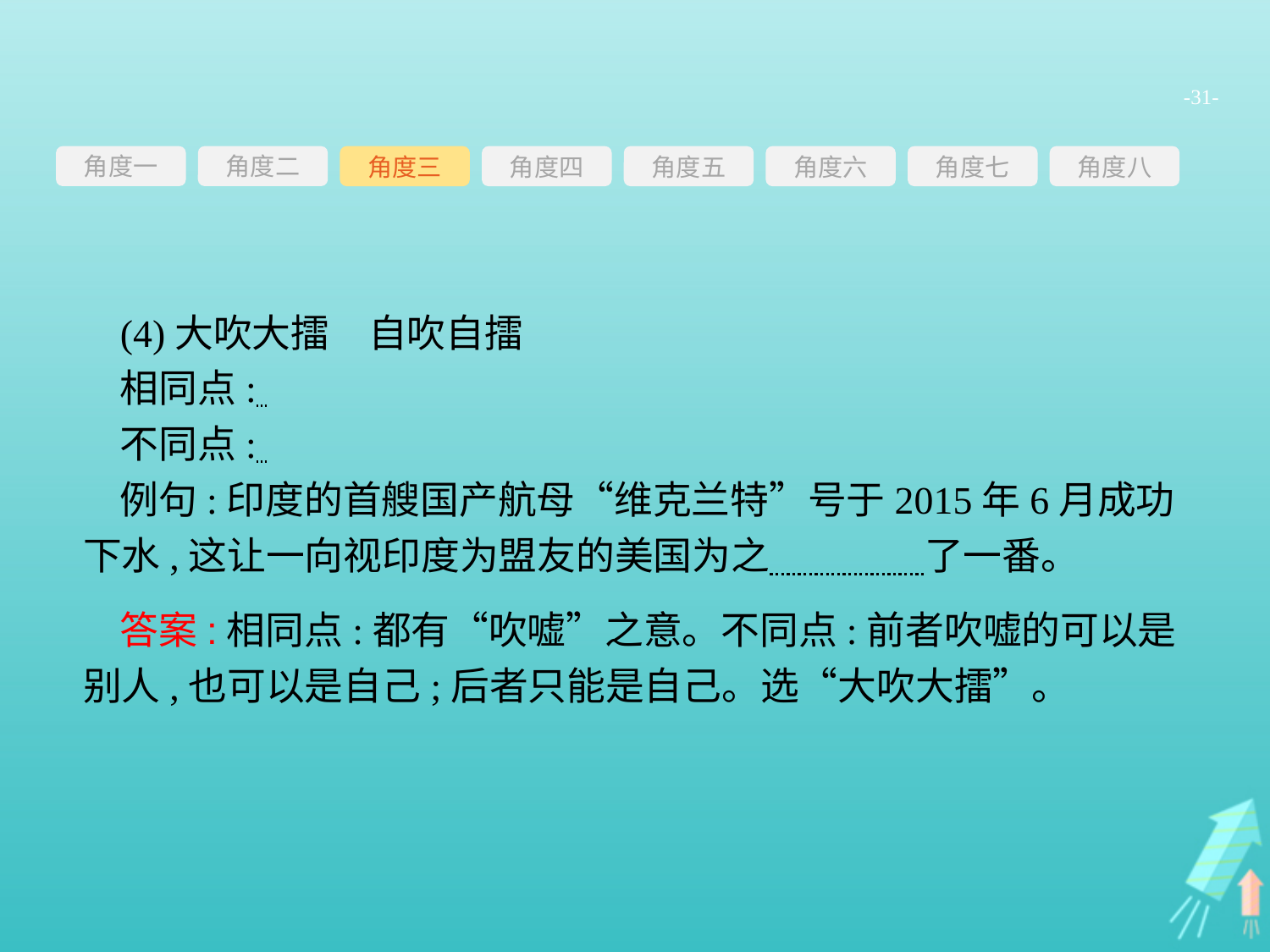

-31-
角度一
角度三
角度四
角度五
角度六
角度七
角度八
角度二
(4)大吹大擂　自吹自擂
相同点:
不同点:
例句:印度的首艘国产航母“维克兰特”号于2015年6月成功下水,这让一向视印度为盟友的美国为之　　　　了一番。
答案:相同点:都有“吹嘘”之意。不同点:前者吹嘘的可以是别人,也可以是自己;后者只能是自己。选“大吹大擂”。